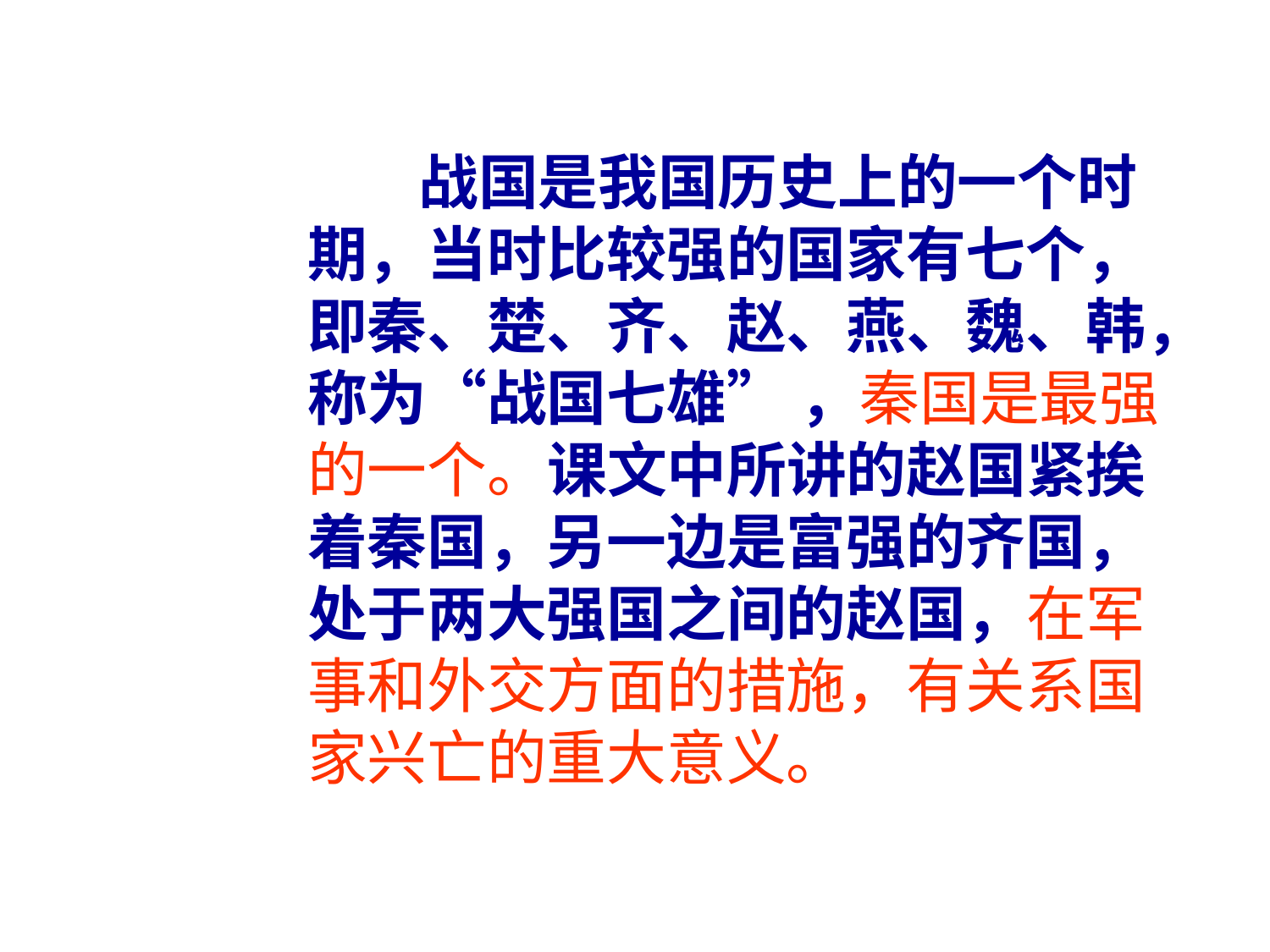

战国是我国历史上的一个时期，当时比较强的国家有七个，即秦、楚、齐、赵、燕、魏、韩，称为“战国七雄” ，秦国是最强的一个。课文中所讲的赵国紧挨着秦国，另一边是富强的齐国，处于两大强国之间的赵国，在军事和外交方面的措施，有关系国家兴亡的重大意义。